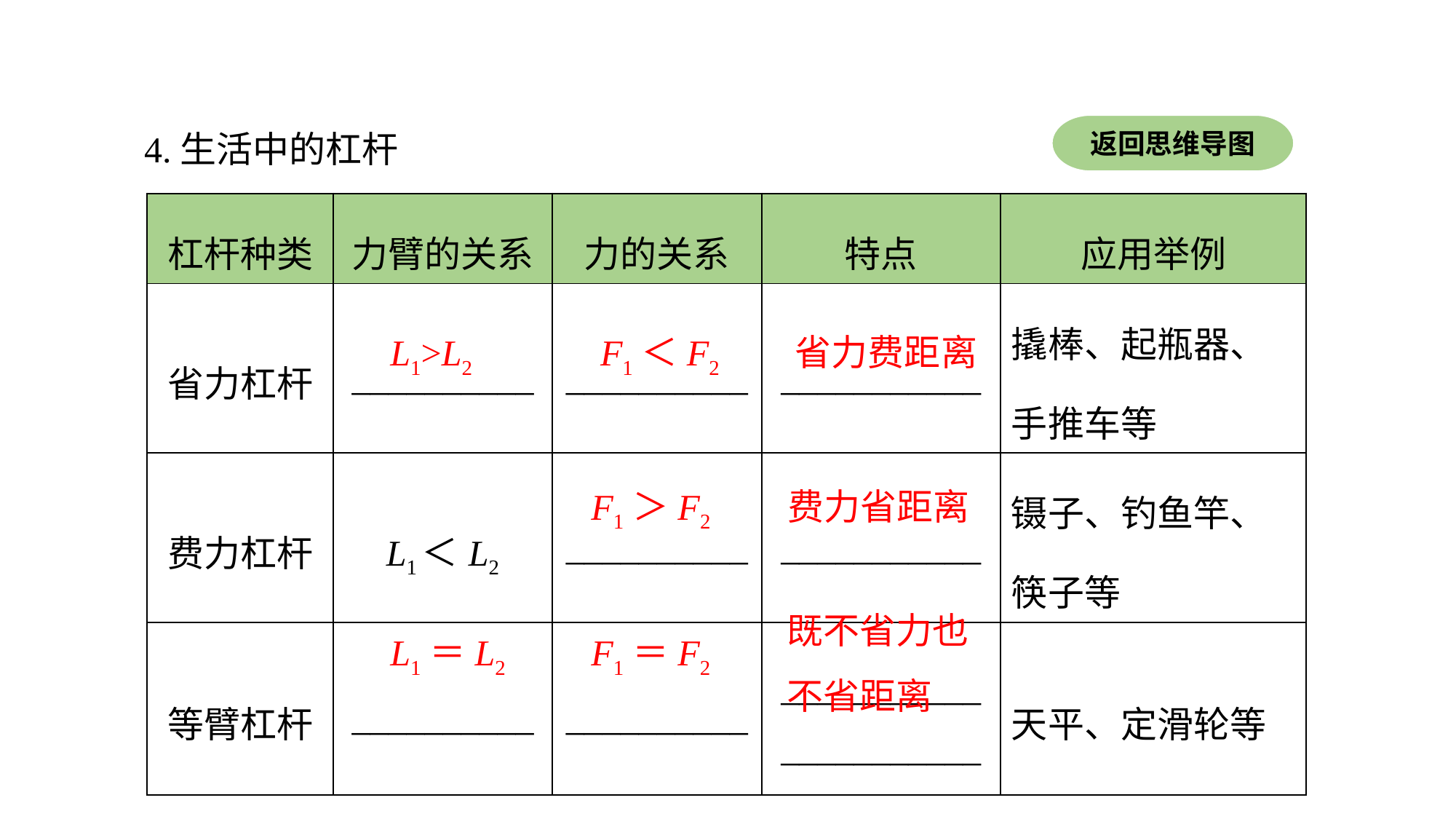

返回思维导图
4.生活中的杠杆
| 杠杆种类 | 力臂的关系 | 力的关系 | 特点 | 应用举例 |
| --- | --- | --- | --- | --- |
| 省力杠杆 | \_\_\_\_\_\_\_\_\_\_ | \_\_\_\_\_\_\_\_\_\_ | \_\_\_\_\_\_\_\_\_\_\_ | 撬棒、起瓶器、手推车等 |
| 费力杠杆 | L1＜L2 | \_\_\_\_\_\_\_\_\_\_ | \_\_\_\_\_\_\_\_\_\_\_ | 镊子、钓鱼竿、筷子等 |
| 等臂杠杆 | \_\_\_\_\_\_\_\_\_\_ | \_\_\_\_\_\_\_\_\_\_ | \_\_\_\_\_\_\_\_\_\_\_\_\_\_\_\_\_\_\_\_\_\_ | 天平、定滑轮等 |
L1>L2
F1＜F2
省力费距离
F1＞F2
费力省距离
既不省力也不省距离
L1＝L2
F1＝F2